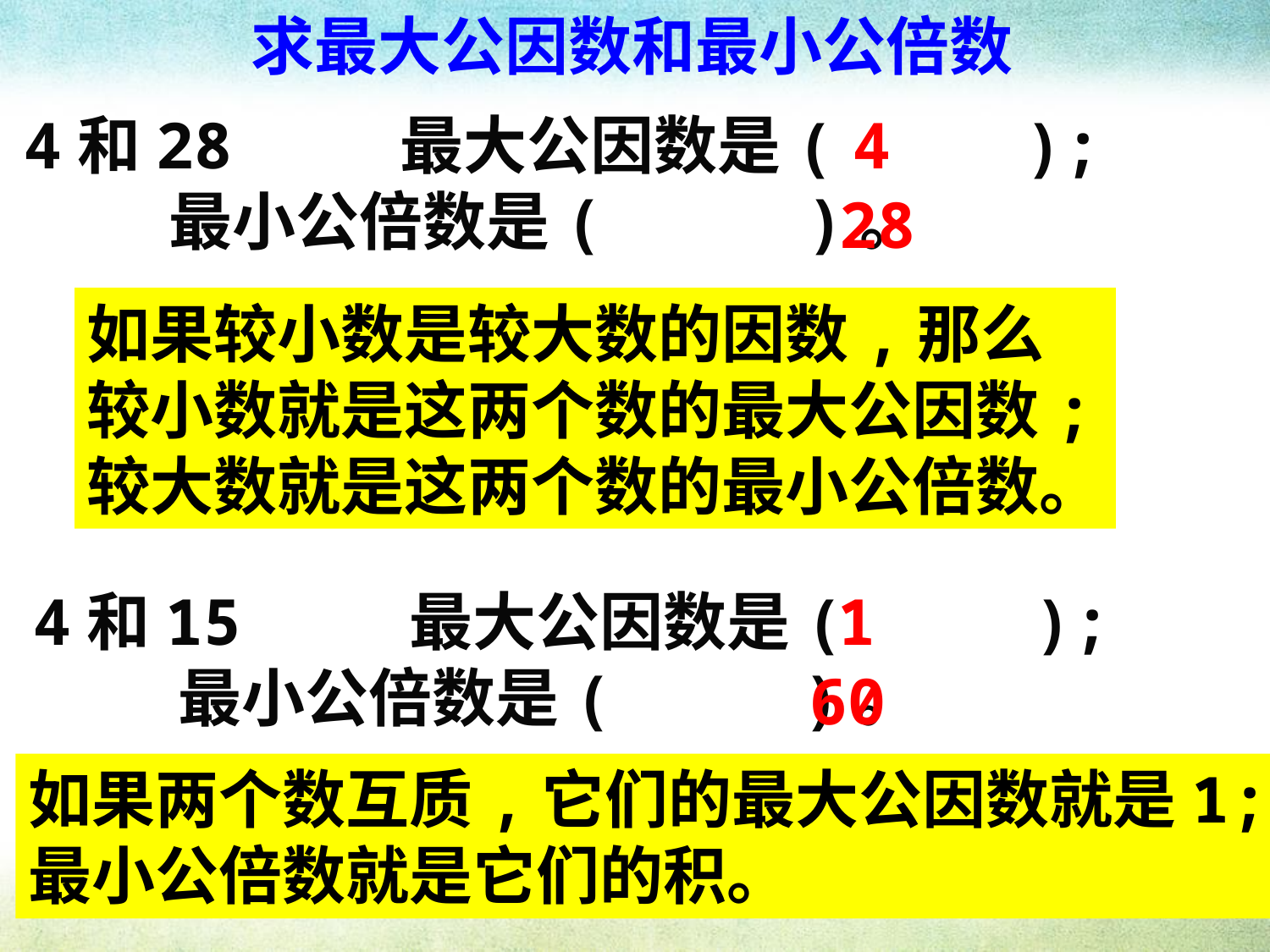

求最大公因数和最小公倍数
4和28    最大公因数是(     );
         最小公倍数是(        )。
4
28
如果较小数是较大数的因数,那么
较小数就是这两个数的最大公因数;
较大数就是这两个数的最小公倍数。
4和15    最大公因数是(     );
         最小公倍数是(     )。
 1
60
如果两个数互质,它们的最大公因数就是1;
最小公倍数就是它们的积。